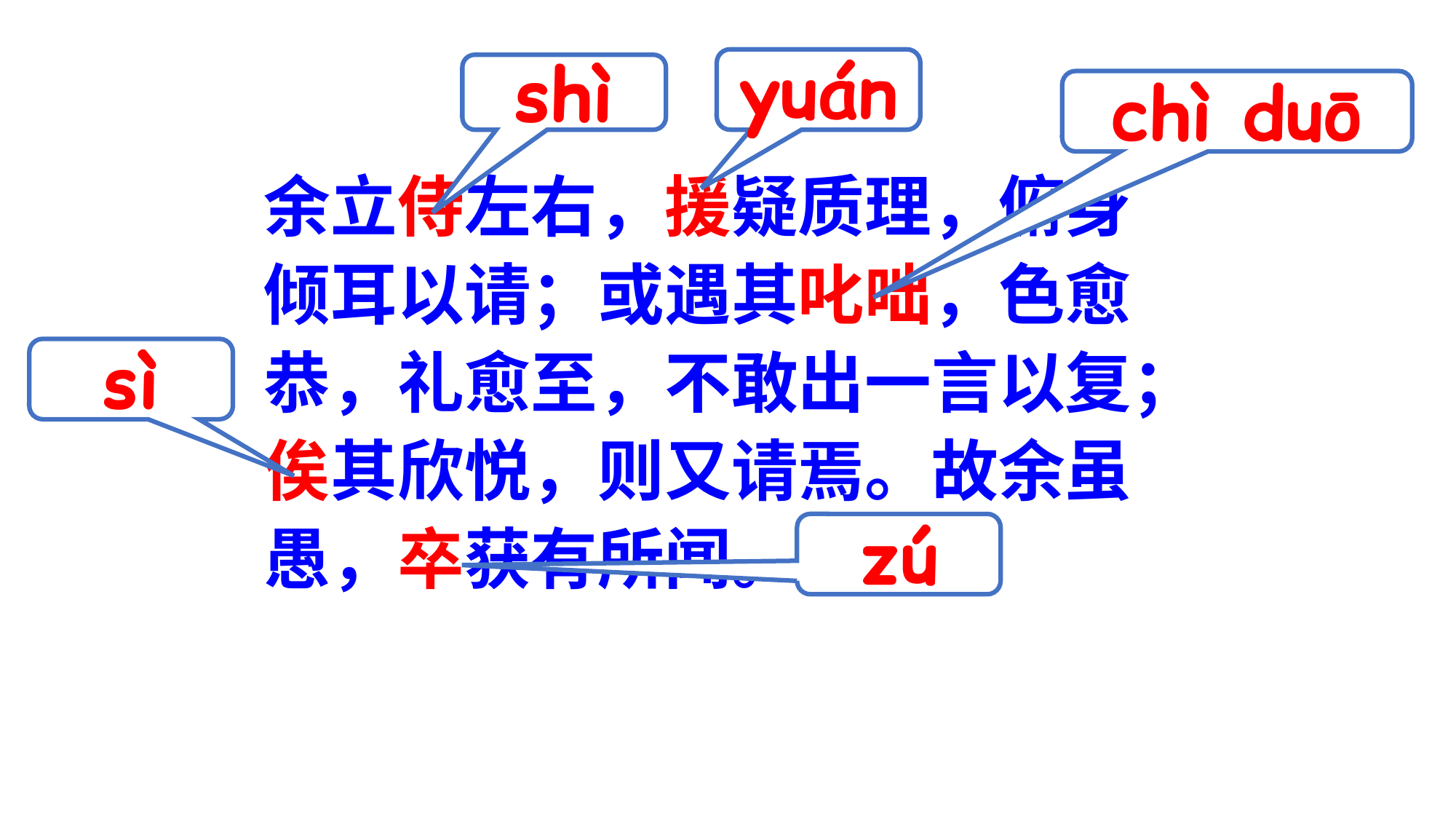

yuán
shì
chì duō
余立侍左右，援疑质理，俯身倾耳以请；或遇其叱咄，色愈恭，礼愈至，不敢出一言以复；俟其欣悦，则又请焉。故余虽愚，卒获有所闻。
sì
zú